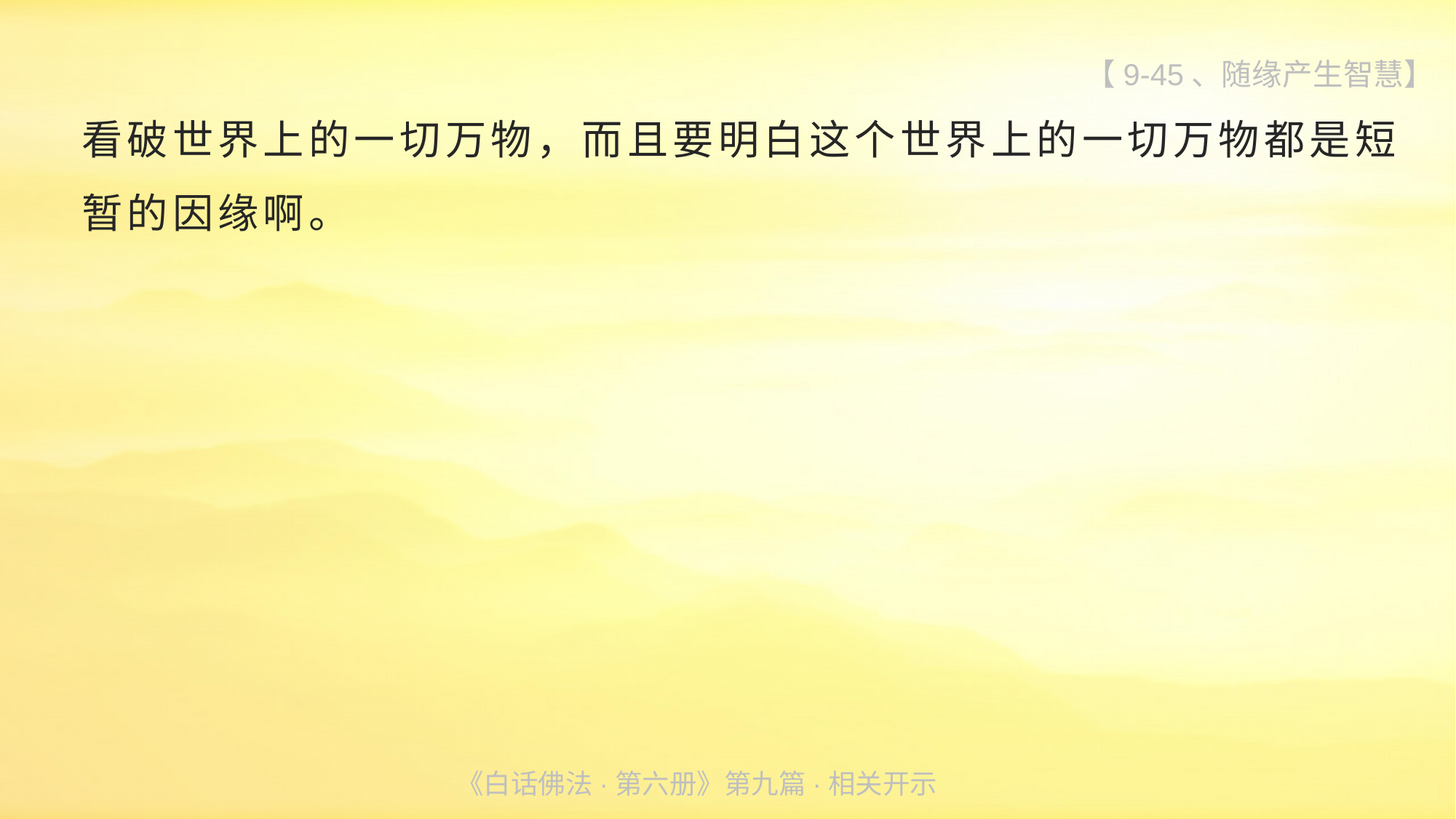

【9-45、随缘产生智慧】
看破世界上的一切万物，而且要明白这个世界上的一切万物都是短暂的因缘啊。

《白话佛法·第六册》第九篇·相关开示